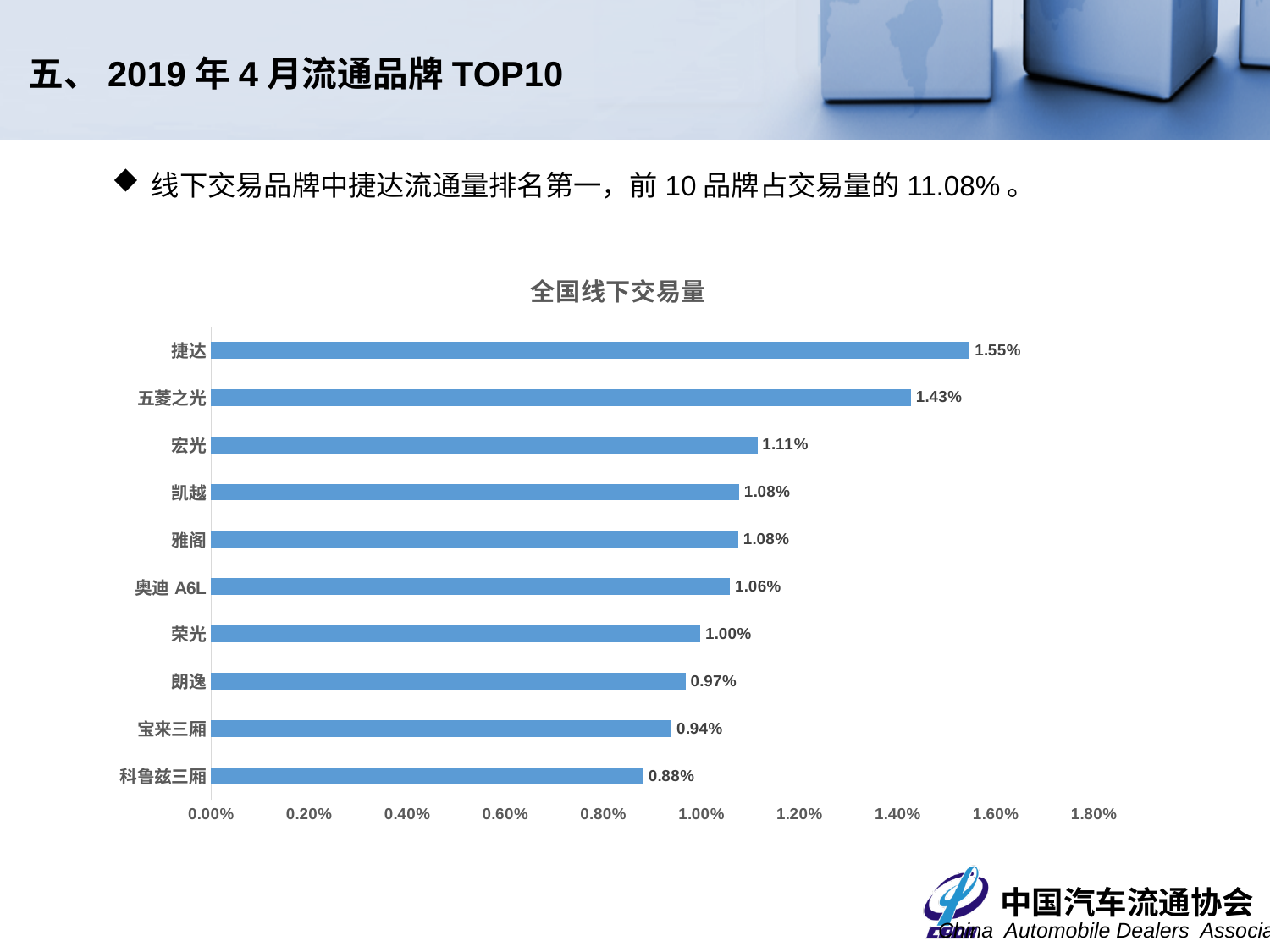

五、2019年4月流通品牌TOP10
线下交易品牌中捷达流通量排名第一，前10品牌占交易量的11.08%。

### Chart: 全国线下交易量

| Category |  |
|---|---|
| 科鲁兹三厢 | 0.008813822558726462 |
| 宝来三厢 | 0.009391380314502039 |
| 朗逸 | 0.009672879052611143 |
| 荣光 | 0.009973791496796738 |
| 奥迪A6L | 0.010580469811687051 |
| 雅阁 | 0.010750339739856339 |
| 凯越 | 0.010764900019413706 |
| 宏光 | 0.011138613861386138 |
| 五菱之光 | 0.014269073966220151 |
| 捷达 | 0.01546787031644341 |